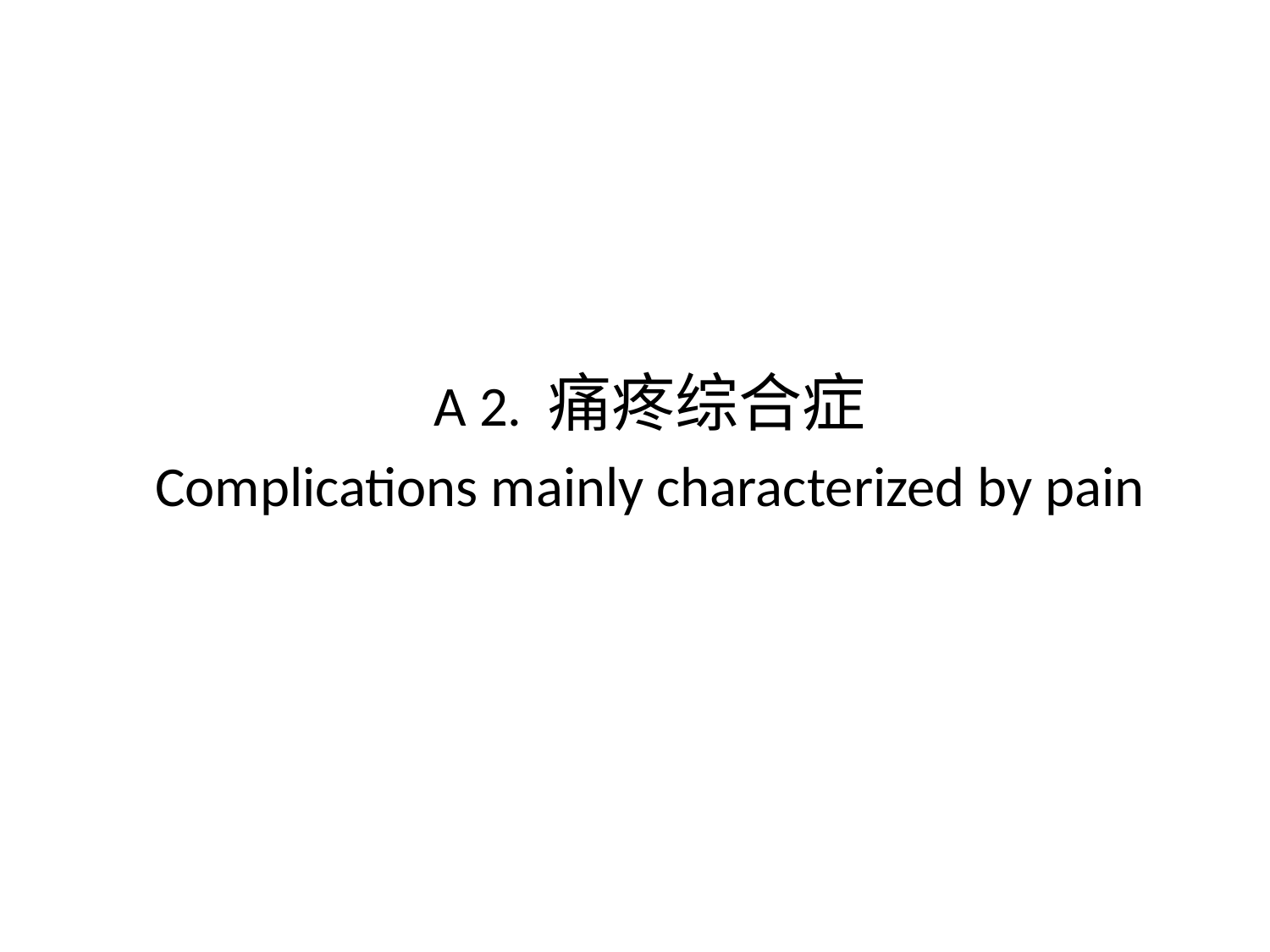

A 2. 痛疼综合症
Complications mainly characterized by pain